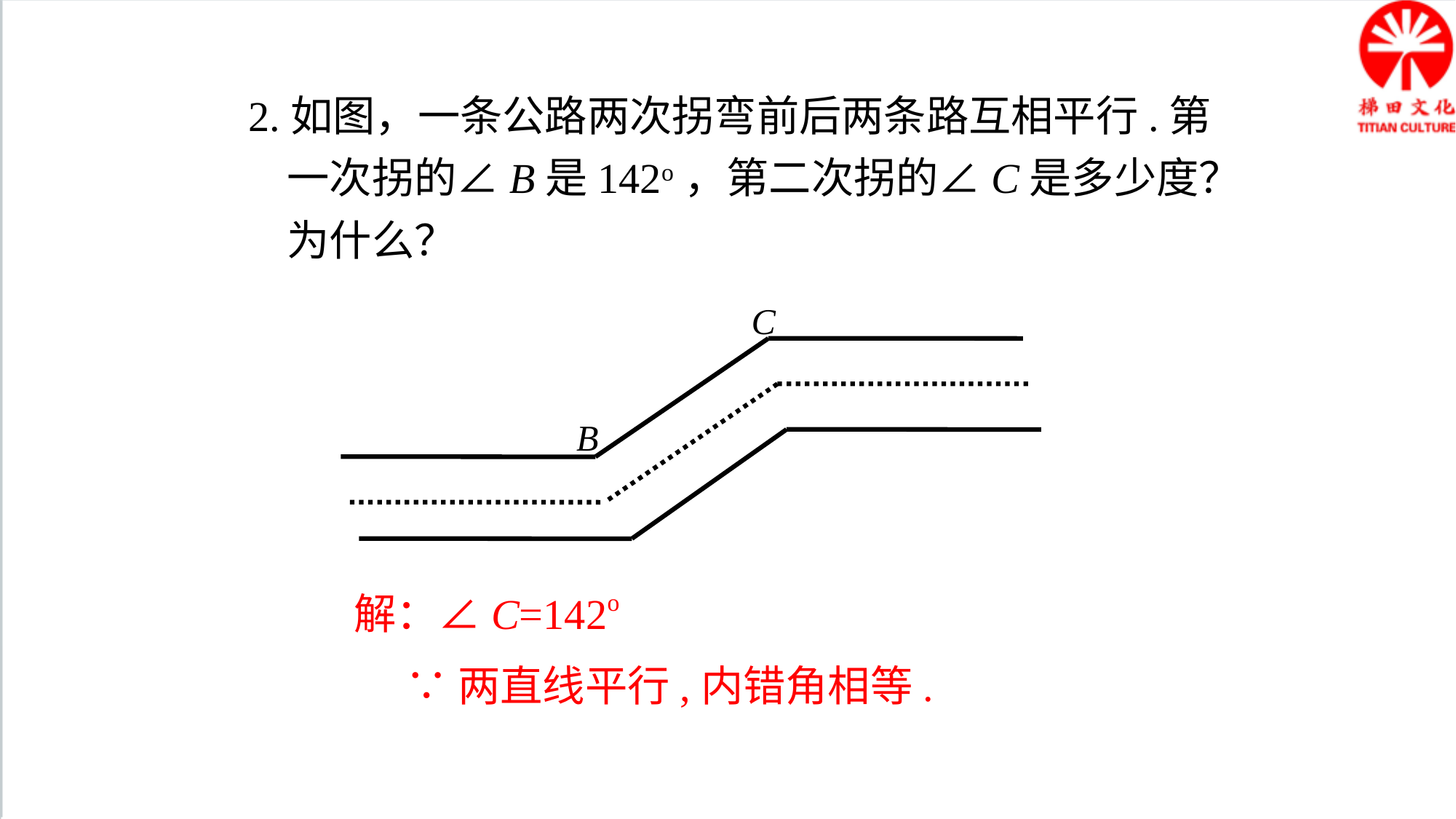

2.如图，一条公路两次拐弯前后两条路互相平行.第
   一次拐的∠B是142o，第二次拐的∠C是多少度？
   为什么？

C

B
 解：∠C=142o
             ∵两直线平行,内错角相等.